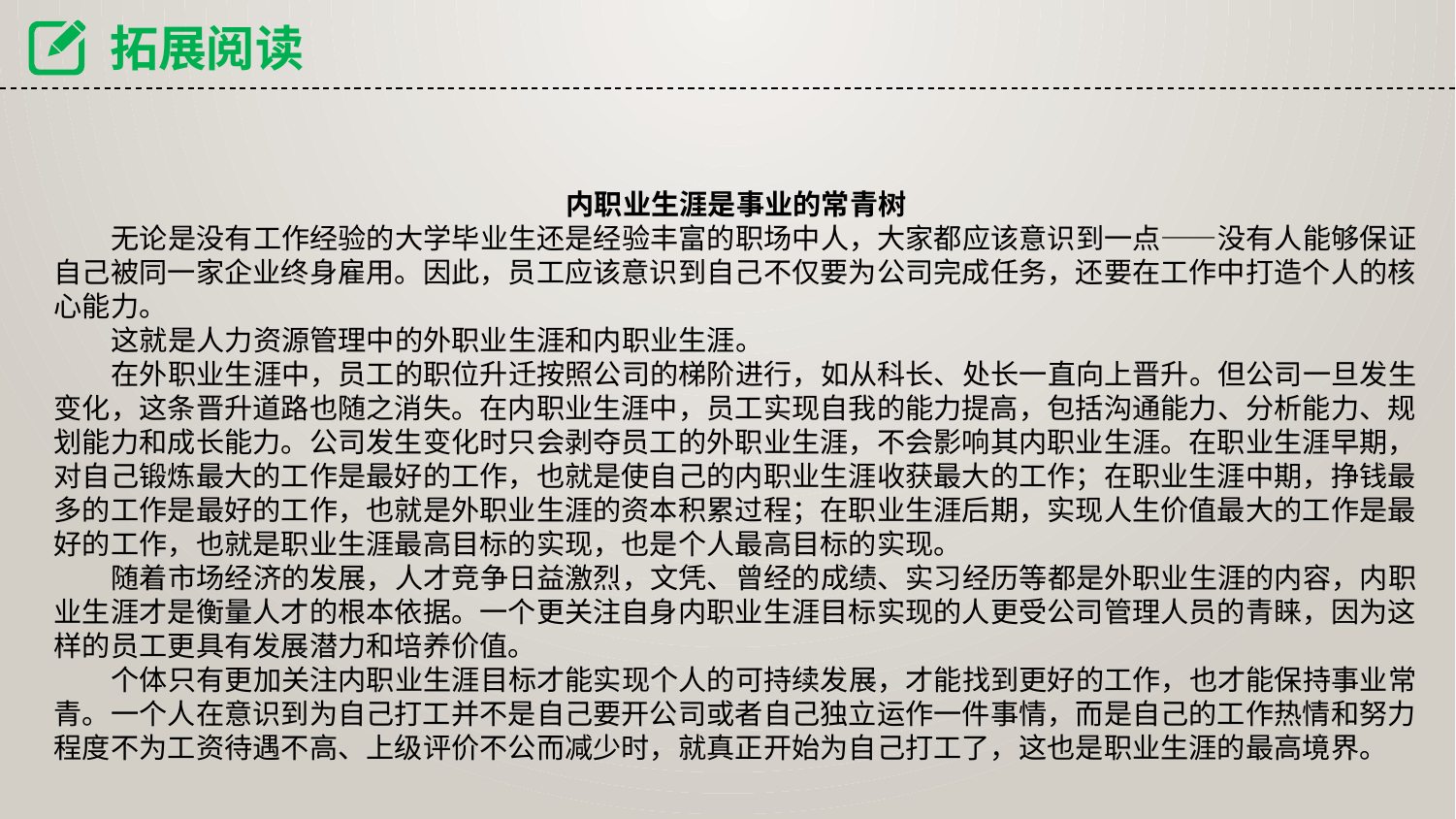

拓展阅读

内职业生涯是事业的常青树
        无论是没有工作经验的大学毕业生还是经验丰富的职场中人，大家都应该意识到一点——没有人能够保证自己被同一家企业终身雇用。因此，员工应该意识到自己不仅要为公司完成任务，还要在工作中打造个人的核心能力。
        这就是人力资源管理中的外职业生涯和内职业生涯。
        在外职业生涯中，员工的职位升迁按照公司的梯阶进行，如从科长、处长一直向上晋升。但公司一旦发生变化，这条晋升道路也随之消失。在内职业生涯中，员工实现自我的能力提高，包括沟通能力、分析能力、规划能力和成长能力。公司发生变化时只会剥夺员工的外职业生涯，不会影响其内职业生涯。在职业生涯早期，对自己锻炼最大的工作是最好的工作，也就是使自己的内职业生涯收获最大的工作；在职业生涯中期，挣钱最多的工作是最好的工作，也就是外职业生涯的资本积累过程；在职业生涯后期，实现人生价值最大的工作是最好的工作，也就是职业生涯最高目标的实现，也是个人最高目标的实现。
        随着市场经济的发展，人才竞争日益激烈，文凭、曾经的成绩、实习经历等都是外职业生涯的内容，内职业生涯才是衡量人才的根本依据。一个更关注自身内职业生涯目标实现的人更受公司管理人员的青睐，因为这样的员工更具有发展潜力和培养价值。
        个体只有更加关注内职业生涯目标才能实现个人的可持续发展，才能找到更好的工作，也才能保持事业常青。一个人在意识到为自己打工并不是自己要开公司或者自己独立运作一件事情，而是自己的工作热情和努力程度不为工资待遇不高、上级评价不公而减少时，就真正开始为自己打工了，这也是职业生涯的最高境界。
46